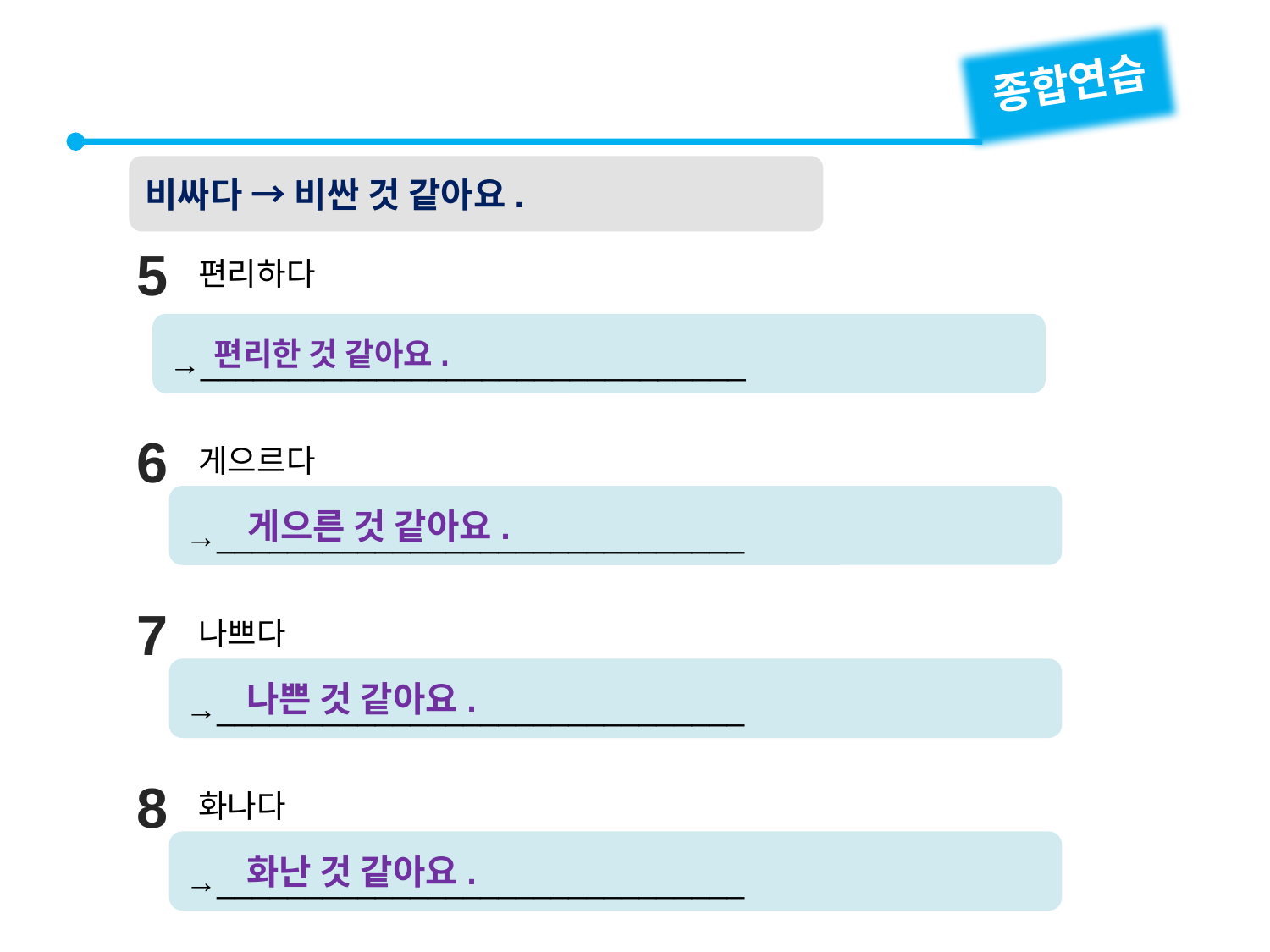

종합연습
비싸다 → 비싼 것 같아요.
5
편리하다
→_______________________________
편리한 것 같아요.
6
게으르다
→______________________________
게으른 것 같아요.
7
나쁘다
→______________________________
나쁜 것 같아요.
8
화나다
→______________________________
화난 것 같아요.